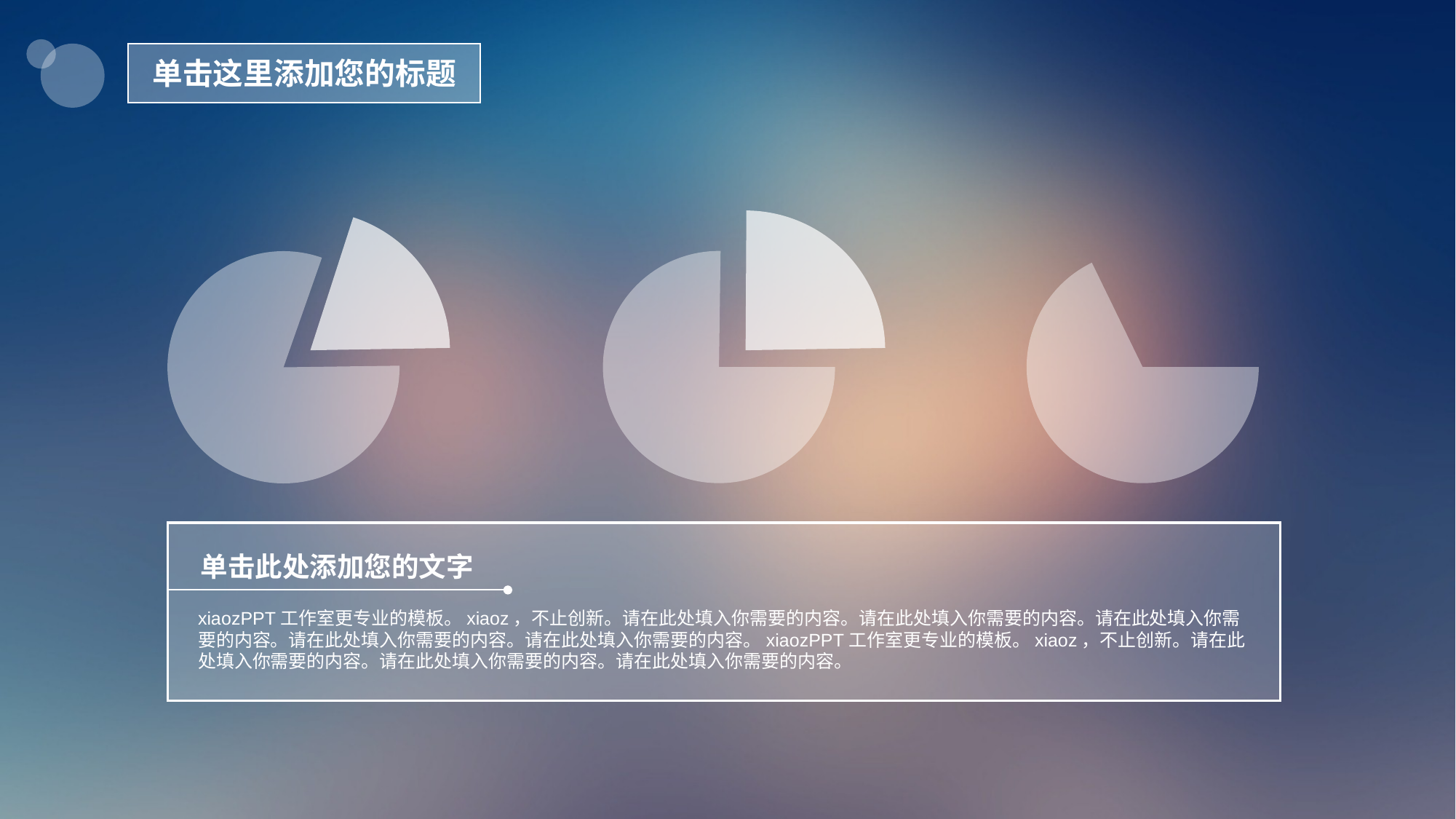

单击这里添加您的标题

单击此处添加您的文字
xiaozPPT工作室更专业的模板。xiaoz，不止创新。请在此处填入你需要的内容。请在此处填入你需要的内容。请在此处填入你需要的内容。请在此处填入你需要的内容。请在此处填入你需要的内容。xiaozPPT工作室更专业的模板。xiaoz，不止创新。请在此处填入你需要的内容。请在此处填入你需要的内容。请在此处填入你需要的内容。